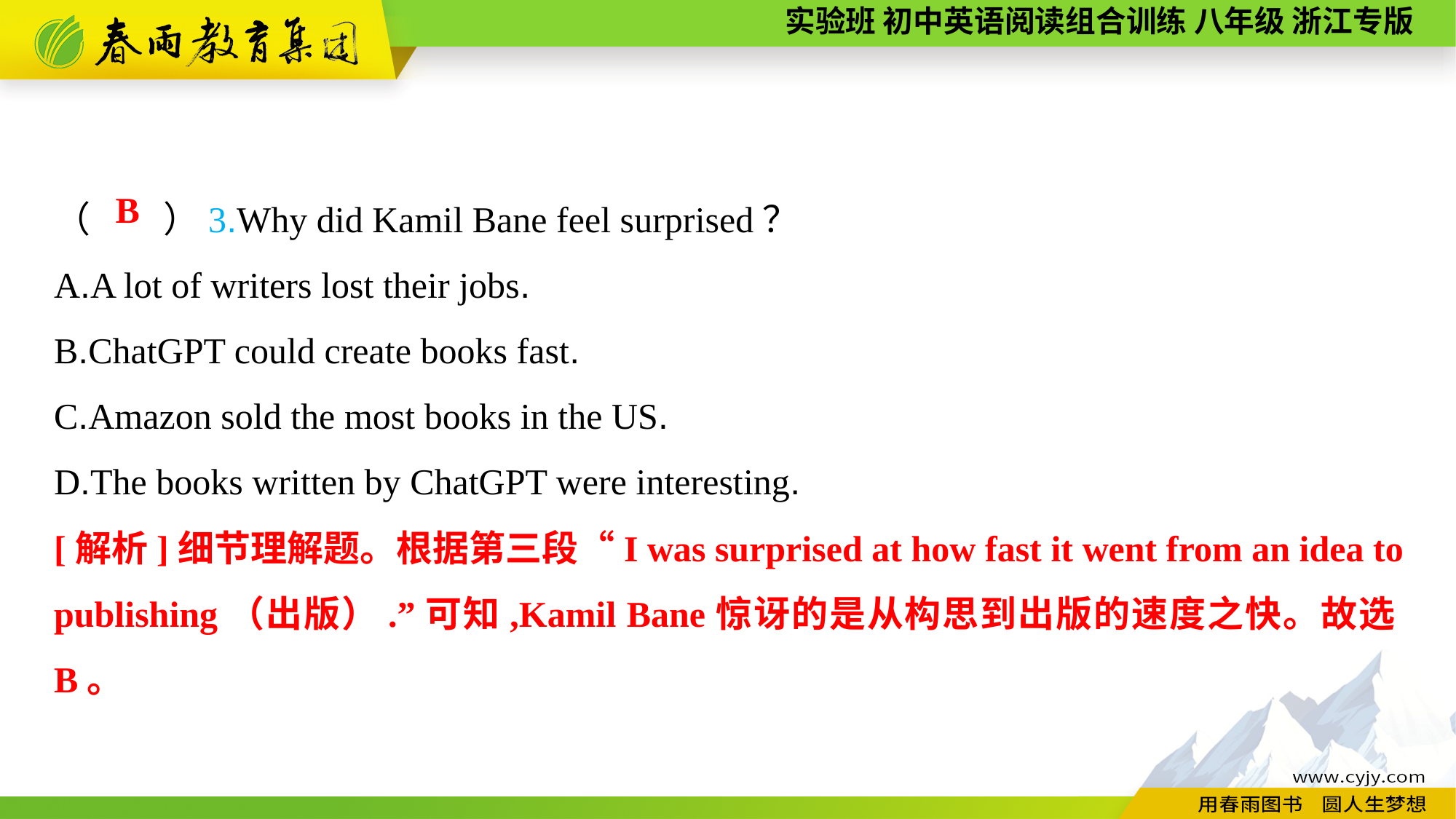

（　　）3.Why did Kamil Bane feel surprised？
A.A lot of writers lost their jobs.
B.ChatGPT could create books fast.
C.Amazon sold the most books in the US.
D.The books written by ChatGPT were interesting.
B
[解析]细节理解题。根据第三段“I was surprised at how fast it went from an idea to publishing（出版）.”可知,Kamil Bane惊讶的是从构思到出版的速度之快。故选B。